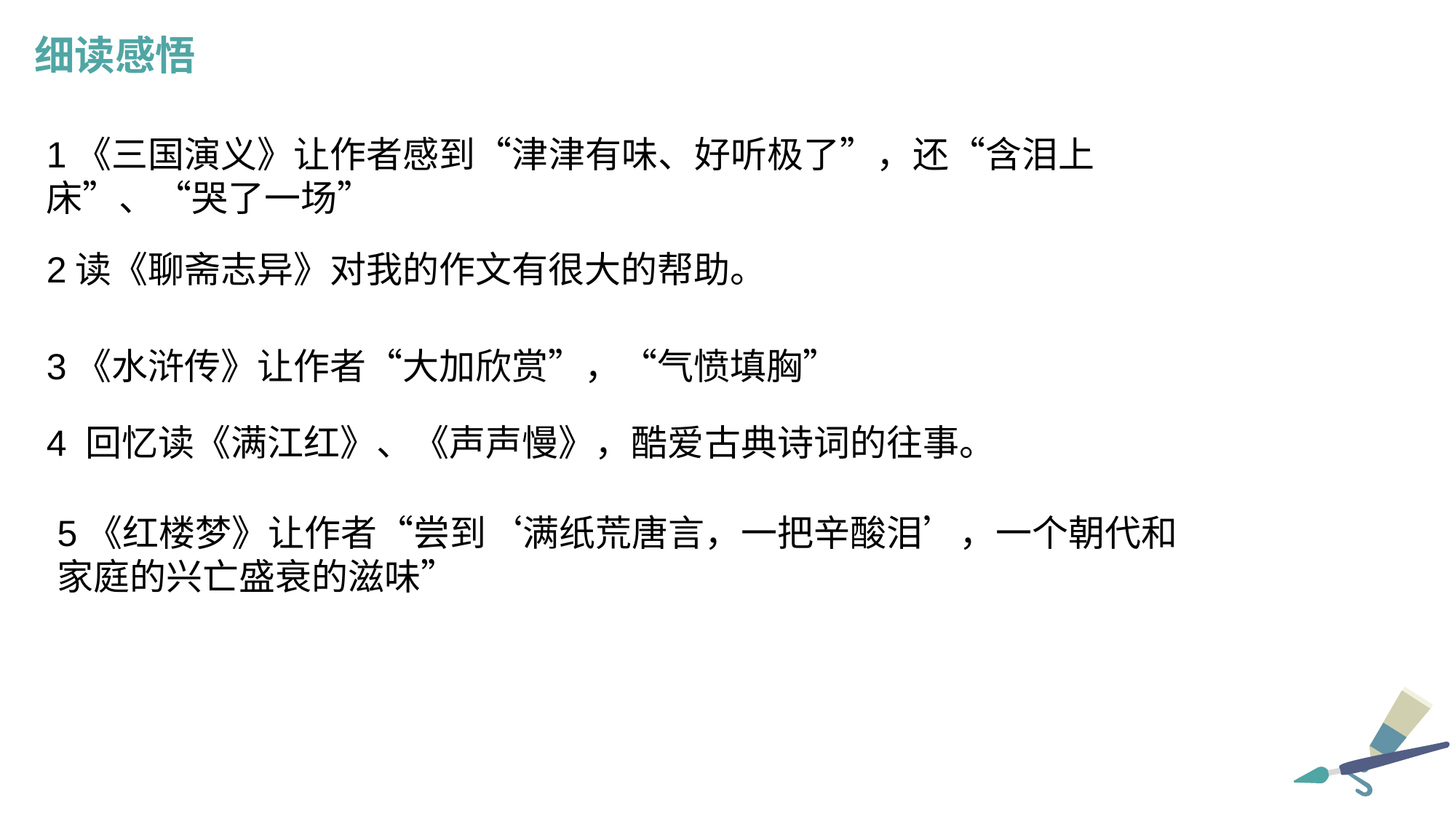

细读感悟
1《三国演义》让作者感到“津津有味、好听极了”，还“含泪上床”、“哭了一场”
2读《聊斋志异》对我的作文有很大的帮助。
3《水浒传》让作者“大加欣赏”，“气愤填胸”
4 回忆读《满江红》、《声声慢》，酷爱古典诗词的往事。
5《红楼梦》让作者“尝到‘满纸荒唐言，一把辛酸泪’，一个朝代和家庭的兴亡盛衰的滋味”